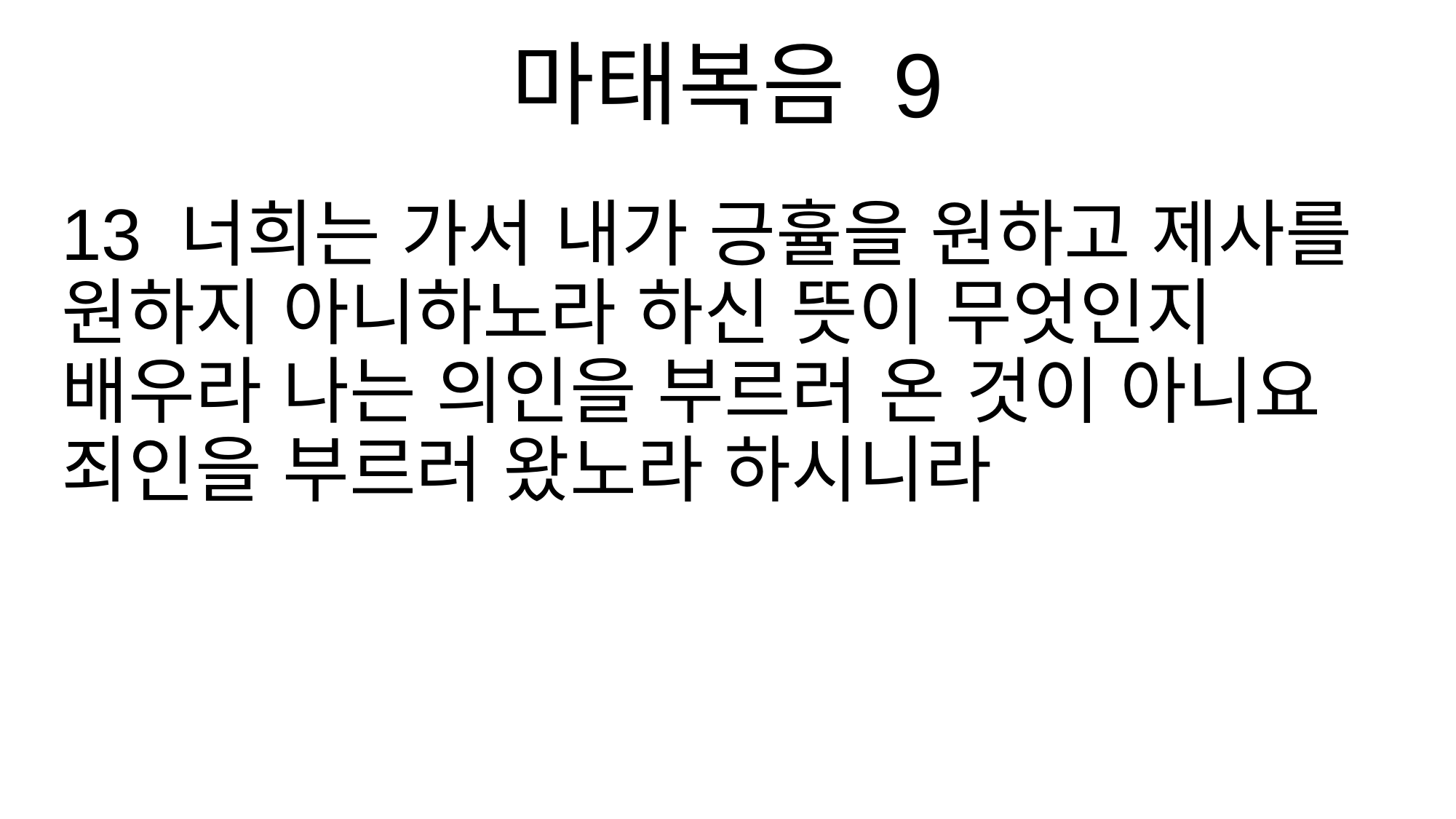

마태복음 9
13 너희는 가서 내가 긍휼을 원하고 제사를 원하지 아니하노라 하신 뜻이 무엇인지 배우라 나는 의인을 부르러 온 것이 아니요 죄인을 부르러 왔노라 하시니라